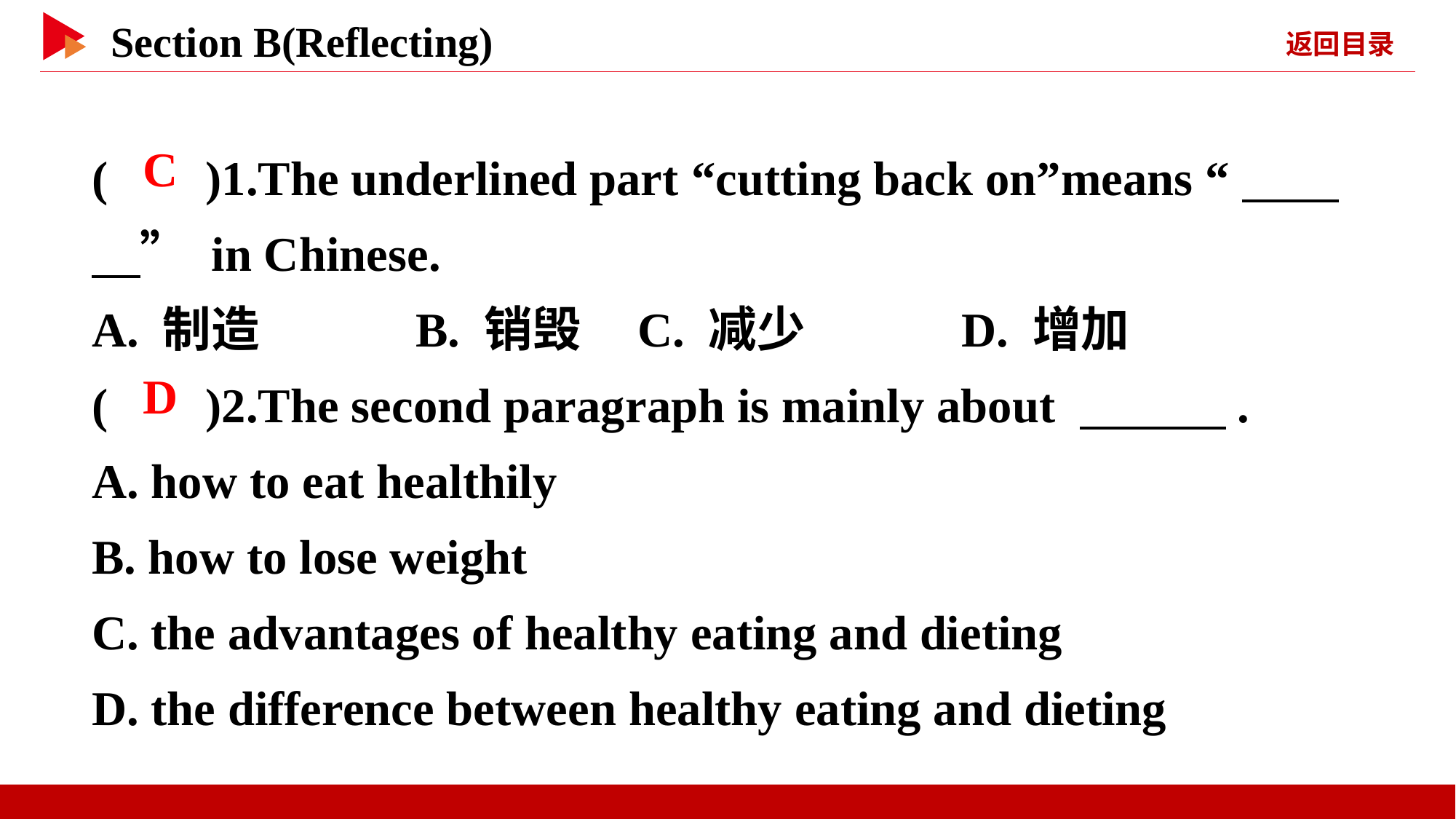

(        )1.The underlined part “cutting back on”means “　　　” in Chinese.
A. 制造             B. 销毁	C. 减少             D. 增加
(        )2.The second paragraph is mainly about 　　　.
A. how to eat healthily
B. how to lose weight
C. the advantages of healthy eating and dieting
D. the difference between healthy eating and dieting
   C
   D